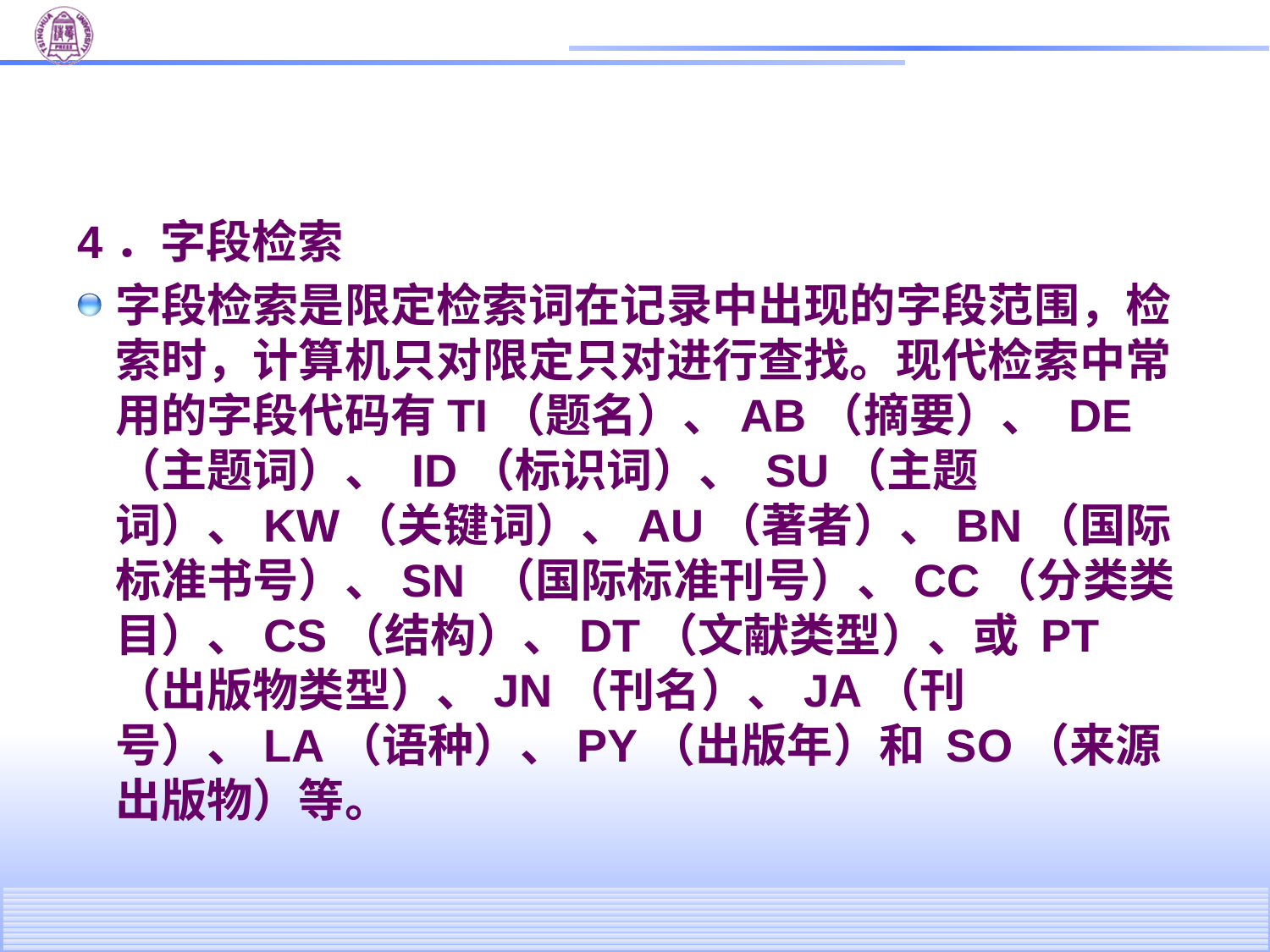

#
4．字段检索
字段检索是限定检索词在记录中出现的字段范围，检索时，计算机只对限定只对进行查找。现代检索中常用的字段代码有TI（题名）、AB（摘要）、 DE（主题词）、 ID（标识词）、 SU（主题词）、KW（关键词）、AU（著者）、BN（国际标准书号）、SN （国际标准刊号）、CC（分类类目）、CS（结构）、DT（文献类型）、或 PT（出版物类型）、JN（刊名）、JA（刊号）、LA（语种）、PY（出版年）和 SO（来源出版物）等。